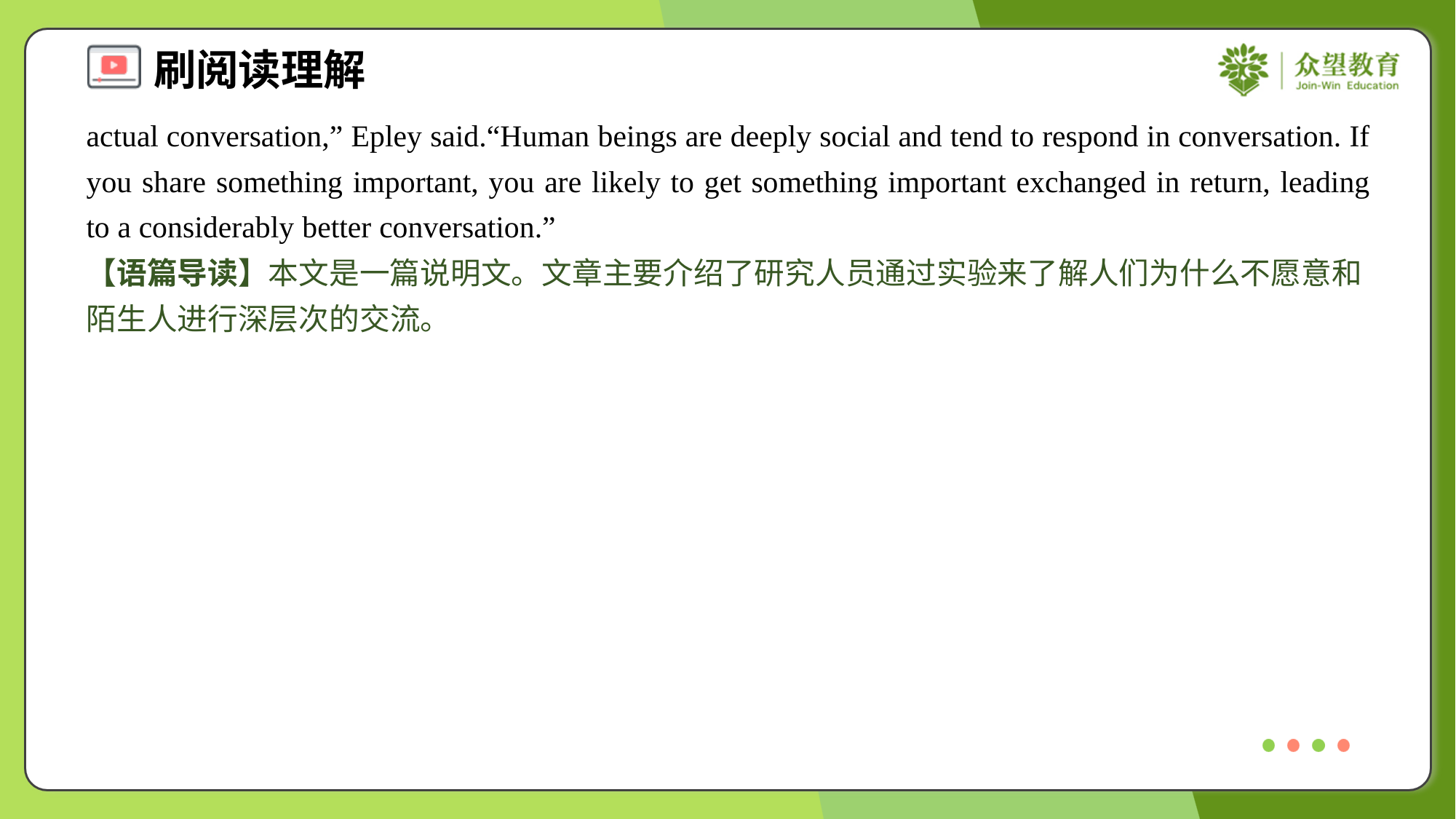

actual conversation,” Epley said.“Human beings are deeply social and tend to respond in conversation. If you share something important, you are likely to get something important exchanged in return, leading to a considerably better conversation.”
【语篇导读】本文是一篇说明文。文章主要介绍了研究人员通过实验来了解人们为什么不愿意和陌生人进行深层次的交流。